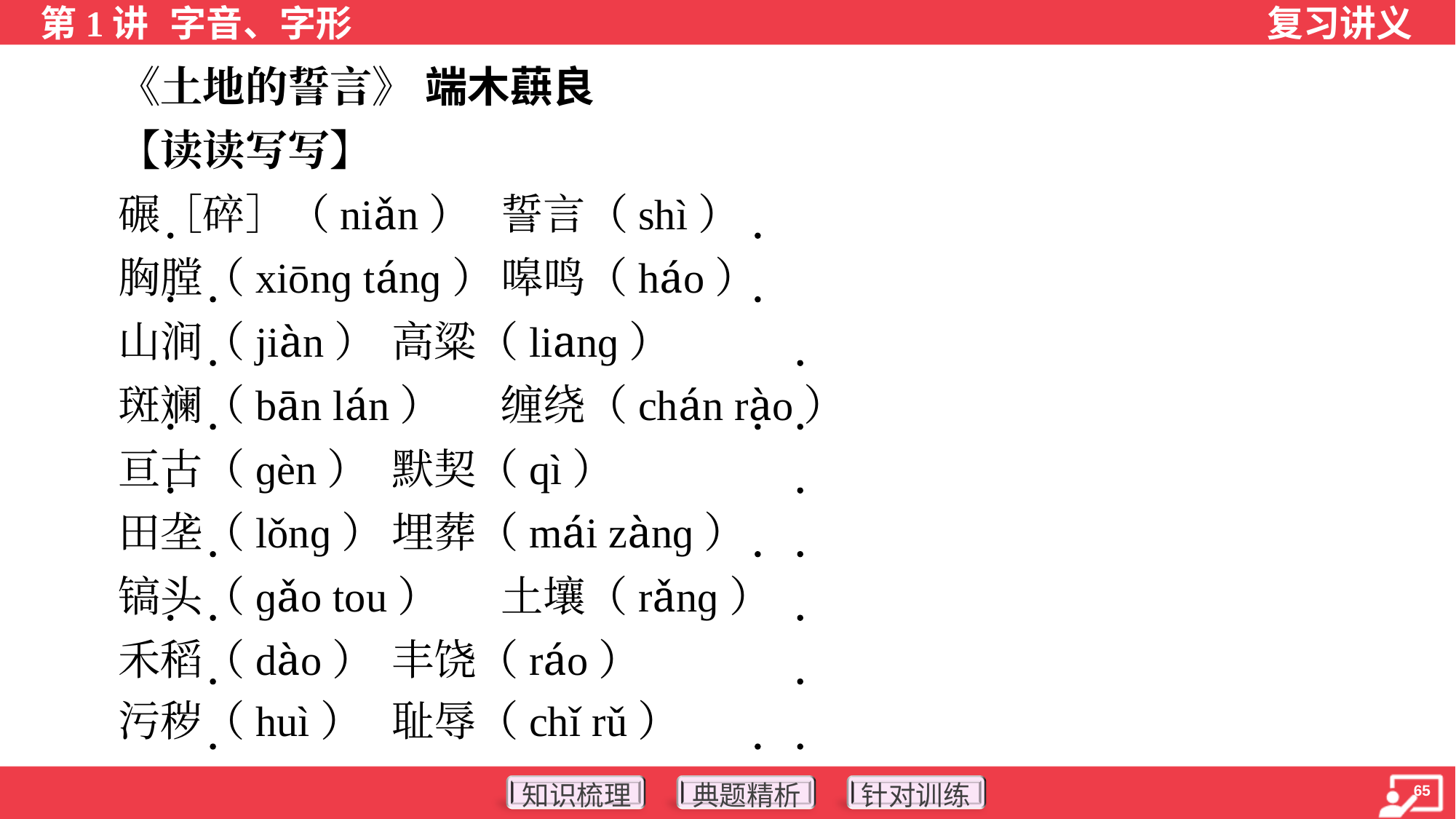

《土地的誓言》 端木蕻良
    【读读写写】
    碾［碎］（niǎn）	誓言（shì）
    胸膛（xiōnɡ tánɡ）	嗥鸣（háo）
    山涧（jiàn）	高粱（lianɡ）
    斑斓（bān lán）	缠绕（chán rào）
    亘古（ɡèn）	默契（qì）
    田垄（lǒnɡ）	埋葬（mái zànɡ）
    镐头（ɡǎo tou）	土壤（rǎnɡ）
    禾稻（dào）	丰饶（ráo）
    污秽（huì）	耻辱（chǐ rǔ）